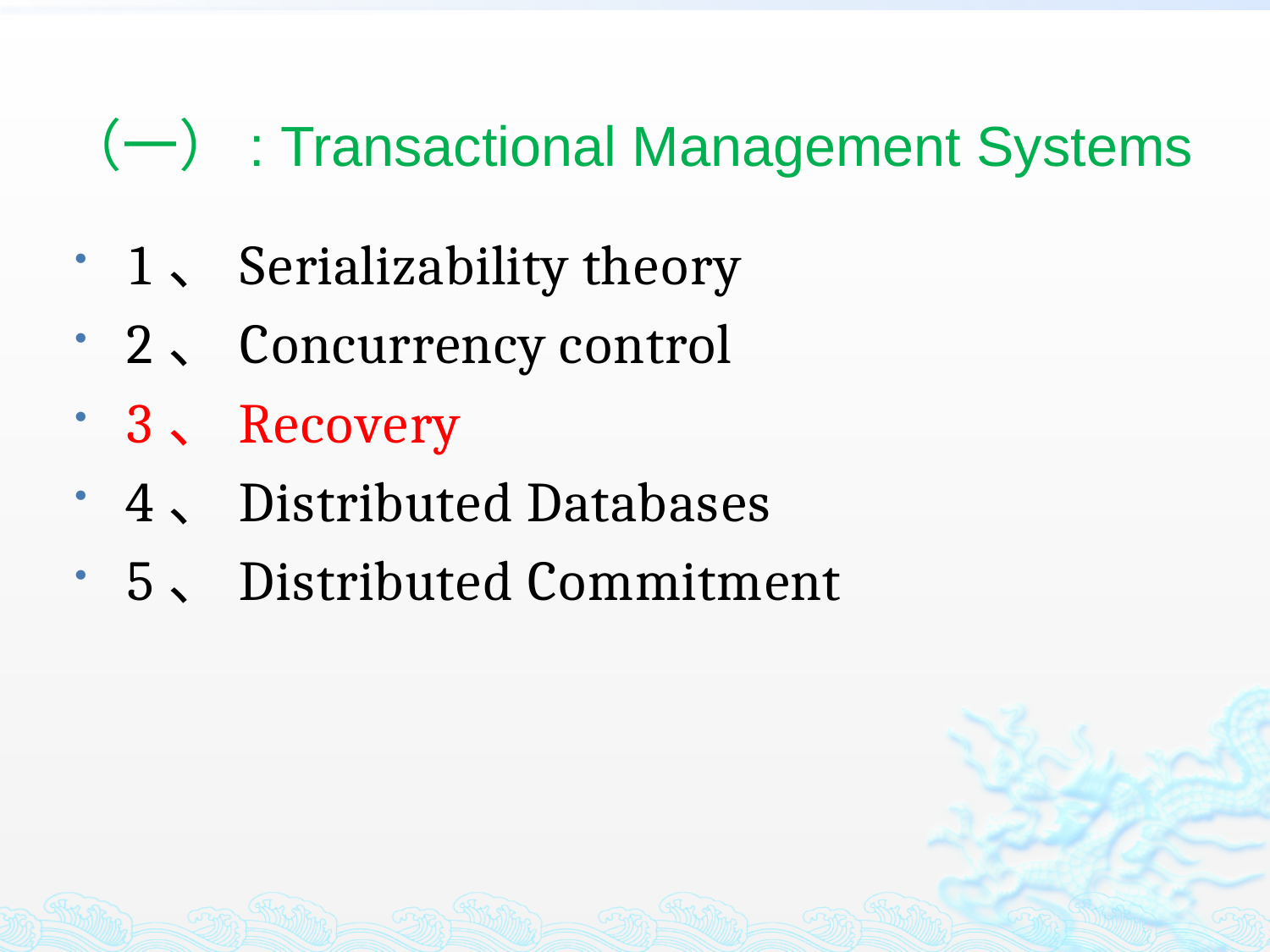

# （一）: Transactional Management Systems
1、Serializability theory
2、Concurrency control
3、Recovery
4、Distributed Databases
5、Distributed Commitment